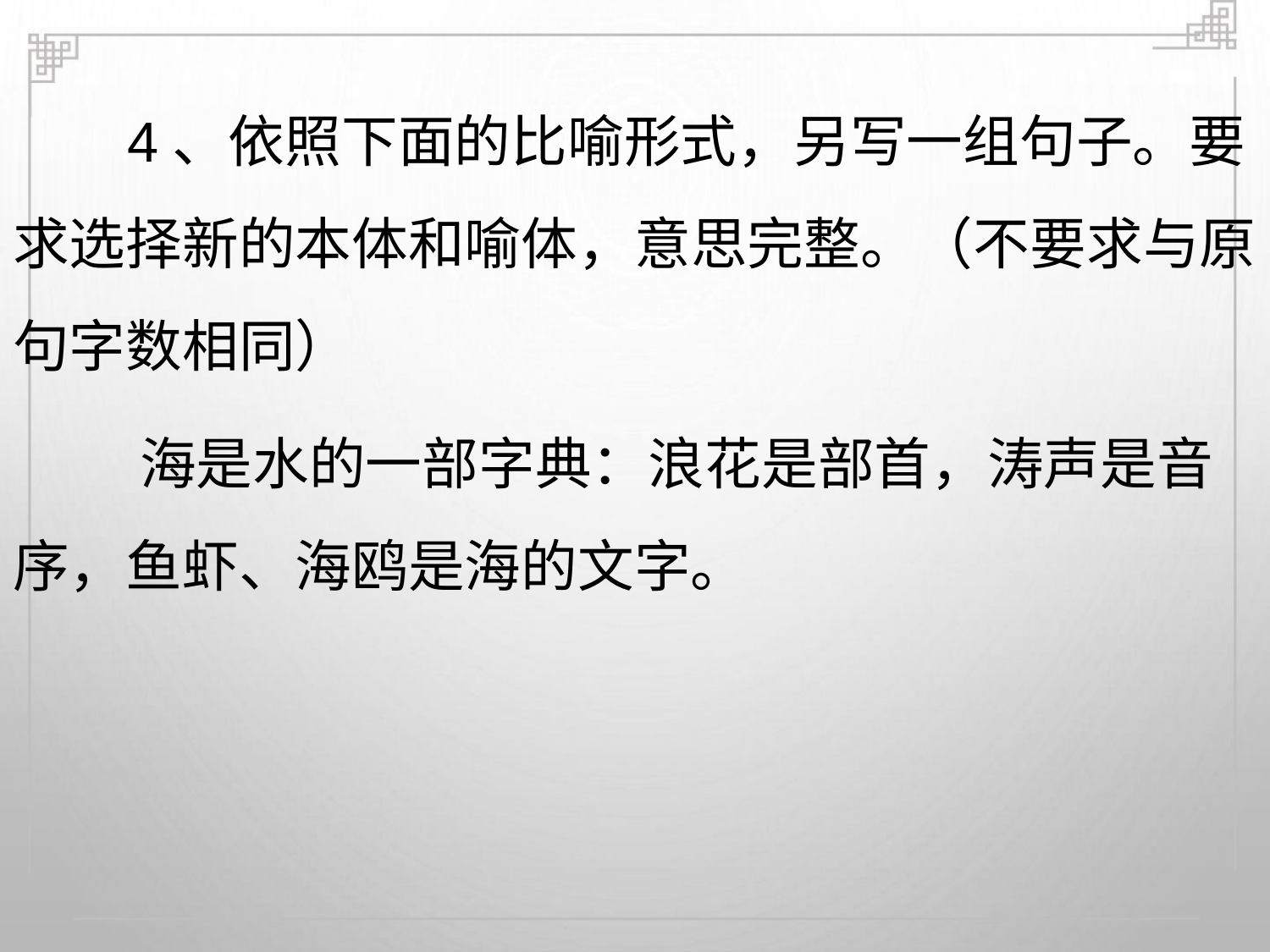

4、依照下面的比喻形式，另写一组句子。要
求选择新的本体和喻体，意思完整。（不要求与原
句字数相同）
海是水的一部字典：浪花是部首，涛声是音
序，鱼虾、海鸥是海的文字。